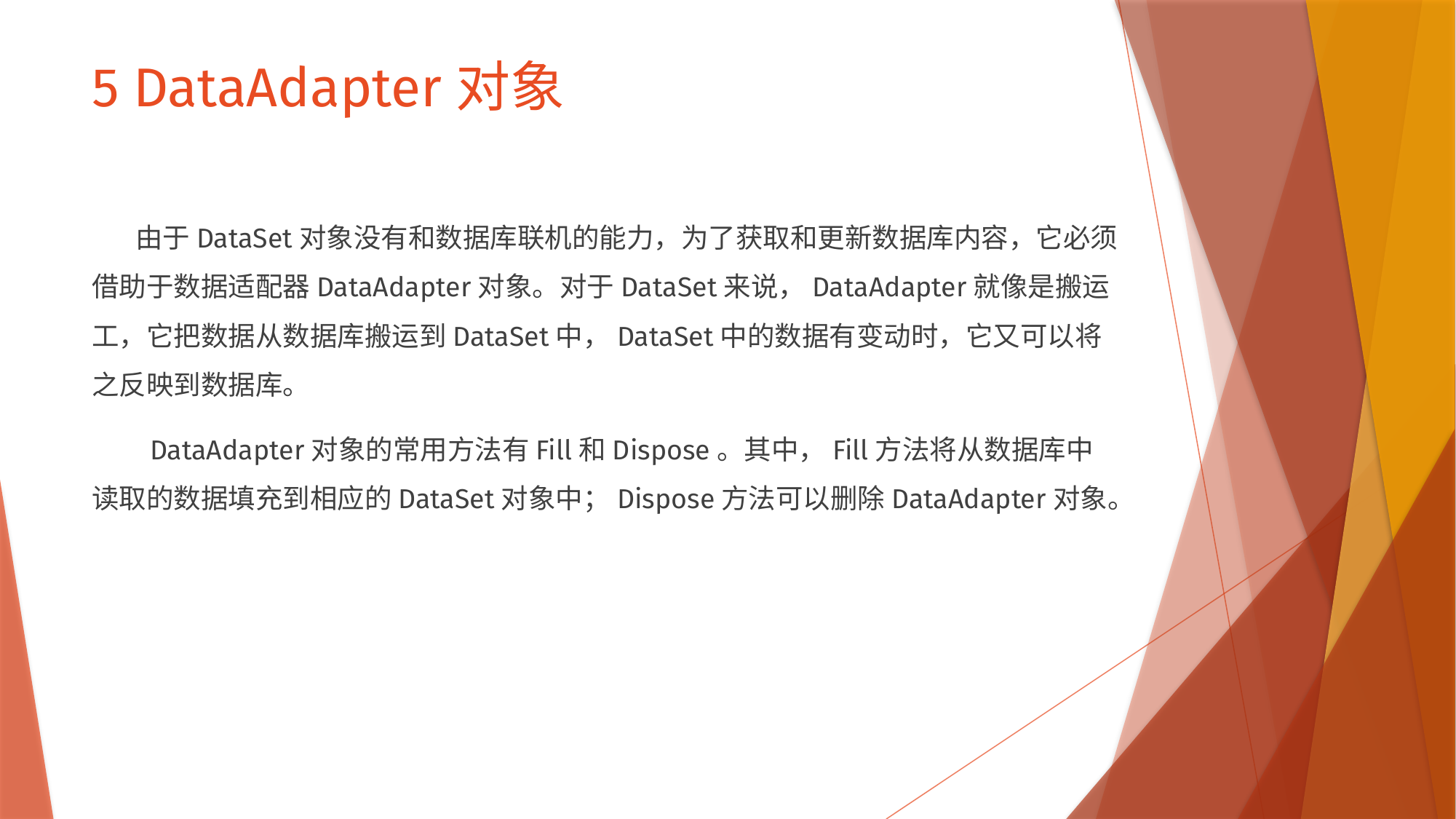

# 5 DataAdapter对象
      由于DataSet对象没有和数据库联机的能力，为了获取和更新数据库内容，它必须借助于数据适配器DataAdapter对象。对于DataSet来说，DataAdapter就像是搬运工，它把数据从数据库搬运到DataSet中，DataSet中的数据有变动时，它又可以将之反映到数据库。
        DataAdapter对象的常用方法有Fill和Dispose。其中，Fill方法将从数据库中读取的数据填充到相应的DataSet对象中；Dispose方法可以删除DataAdapter对象。